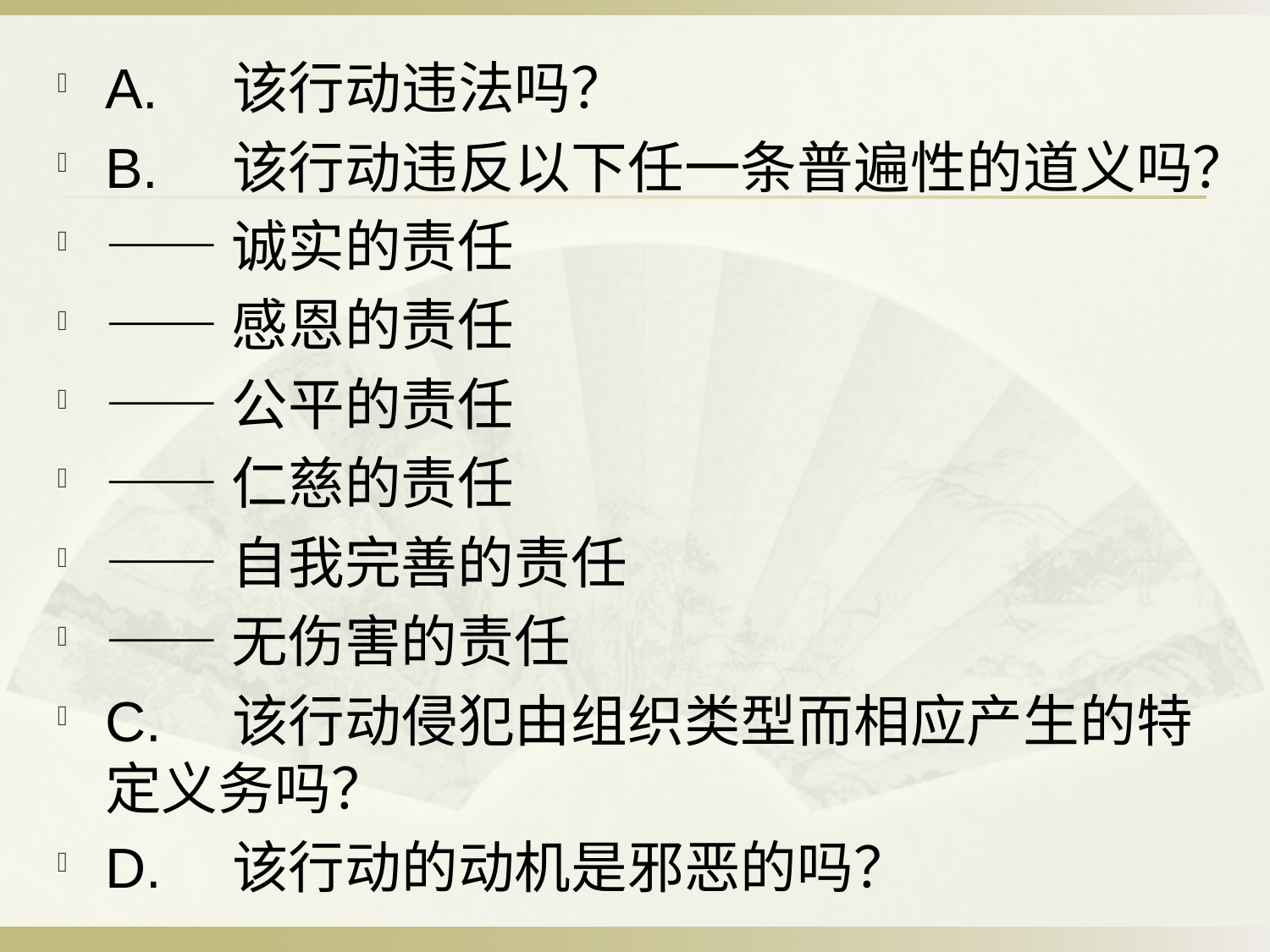

#
A.	该行动违法吗？
B.	该行动违反以下任一条普遍性的道义吗？
——诚实的责任
——感恩的责任
——公平的责任
——仁慈的责任
——自我完善的责任
——无伤害的责任
C.	该行动侵犯由组织类型而相应产生的特定义务吗？
D.	该行动的动机是邪恶的吗？